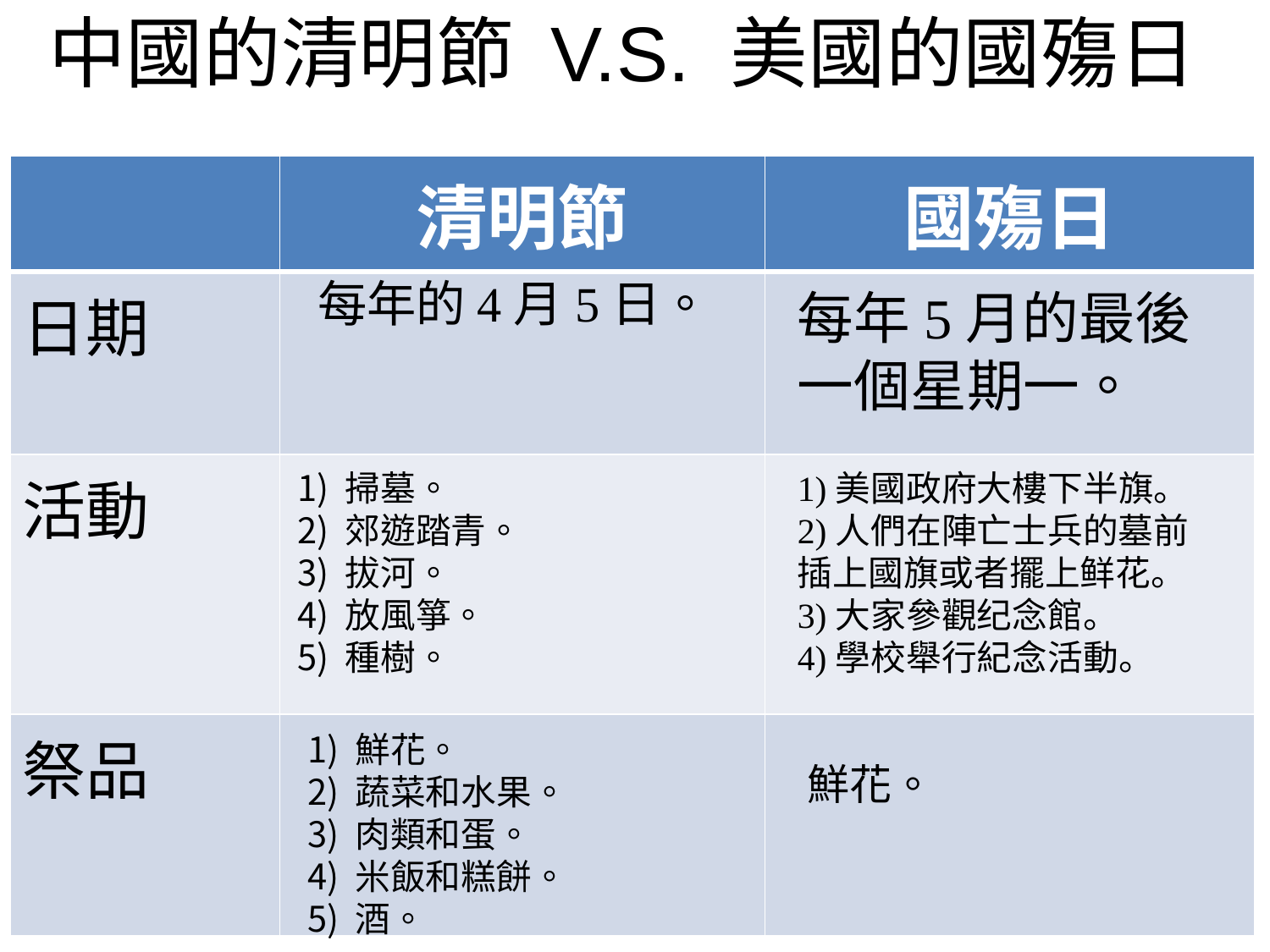

# 中國的清明節 V.S. 美國的國殤日
|  | 清明節 | 國殤日 |
| --- | --- | --- |
| 日期 |  |  |
| 活動 |  |  |
| 祭品 |  |  |
每年的4月5日。
每年5月的最後一個星期一。
掃墓。
郊遊踏青。
拔河。
放風箏。
種樹。
1)美國政府大樓下半旗。
2)人們在陣亡士兵的墓前插上國旗或者擺上鲜花。
3)大家參觀纪念館。
4)學校舉行紀念活動。
鮮花。
蔬菜和水果。
肉類和蛋。
米飯和糕餅。
酒。

鮮花。